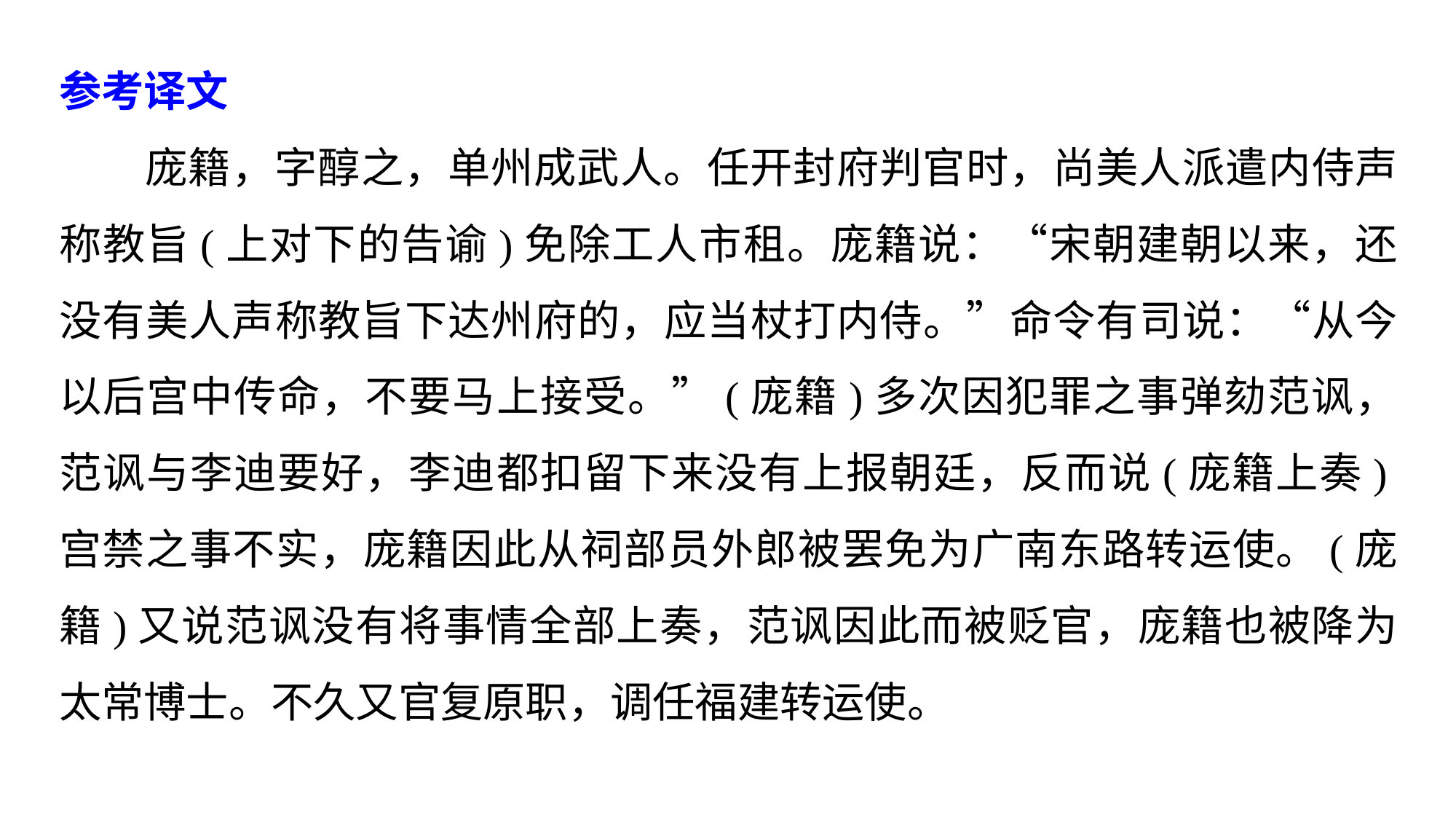

参考译文
庞籍，字醇之，单州成武人。任开封府判官时，尚美人派遣内侍声称教旨(上对下的告谕)免除工人市租。庞籍说：“宋朝建朝以来，还没有美人声称教旨下达州府的，应当杖打内侍。”命令有司说：“从今以后宫中传命，不要马上接受。”(庞籍)多次因犯罪之事弹劾范讽，范讽与李迪要好，李迪都扣留下来没有上报朝廷，反而说(庞籍上奏)宫禁之事不实，庞籍因此从祠部员外郎被罢免为广南东路转运使。(庞籍)又说范讽没有将事情全部上奏，范讽因此而被贬官，庞籍也被降为太常博士。不久又官复原职，调任福建转运使。